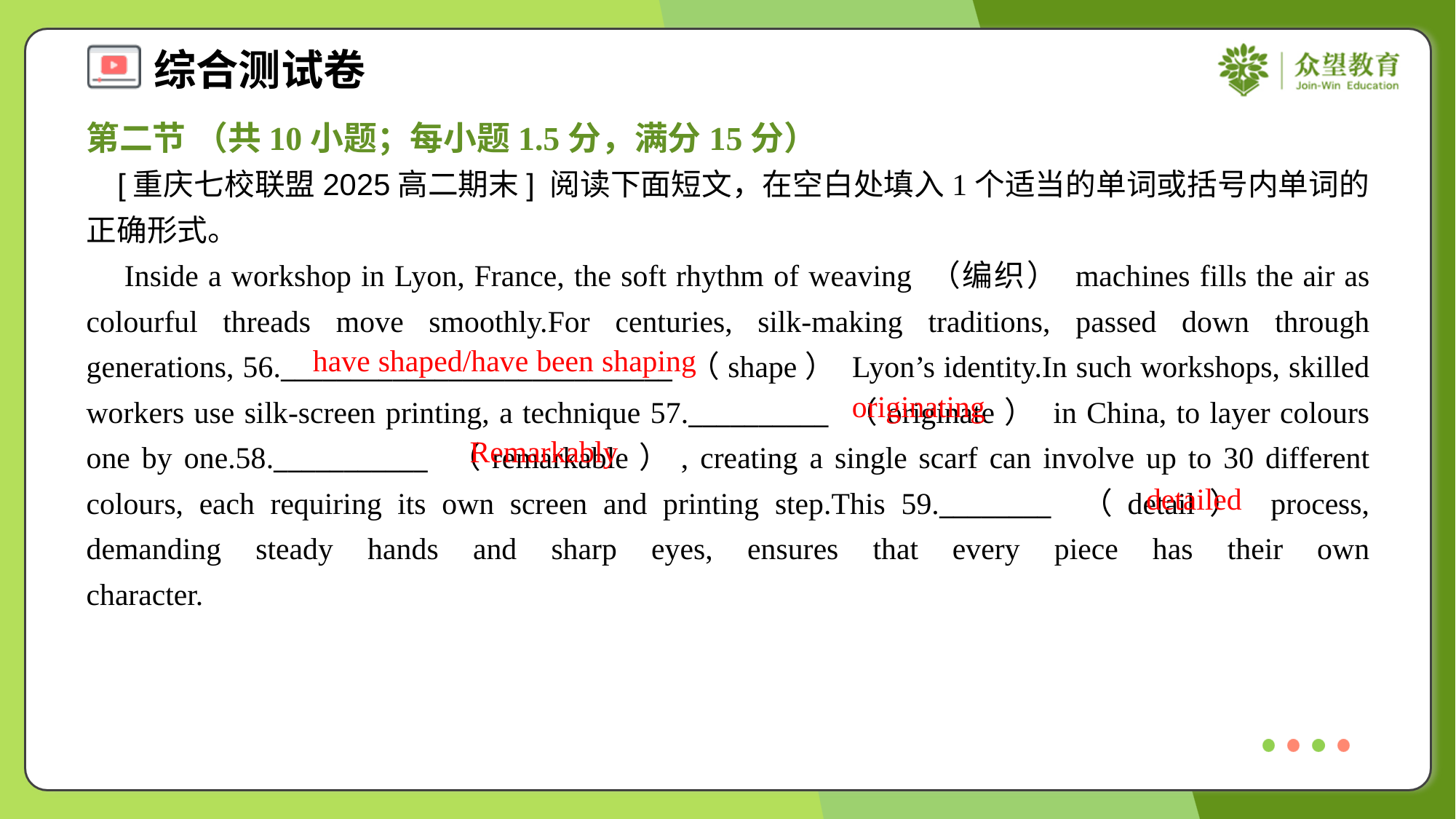

第二节 （共10小题；每小题1.5分，满分15分）
    [重庆七校联盟2025高二期末] 阅读下面短文，在空白处填入1个适当的单词或括号内单词的正确形式。
    Inside a workshop in Lyon, France, the soft rhythm of weaving （编织） machines fills the air as colourful threads move smoothly.For centuries, silk-making traditions, passed down through generations, 56.____________________________ （shape） Lyon’s identity.In such workshops, skilled workers use silk-screen printing, a technique 57.__________ （originate） in China, to layer colours one by one.58.___________ （remarkable）, creating a single scarf can involve up to 30 different colours, each requiring its own screen and printing step.This 59.________ （detail） process, demanding steady hands and sharp eyes, ensures that every piece has their own character.#1.1
have shaped/have been shaping
originating
Remarkably
detailed